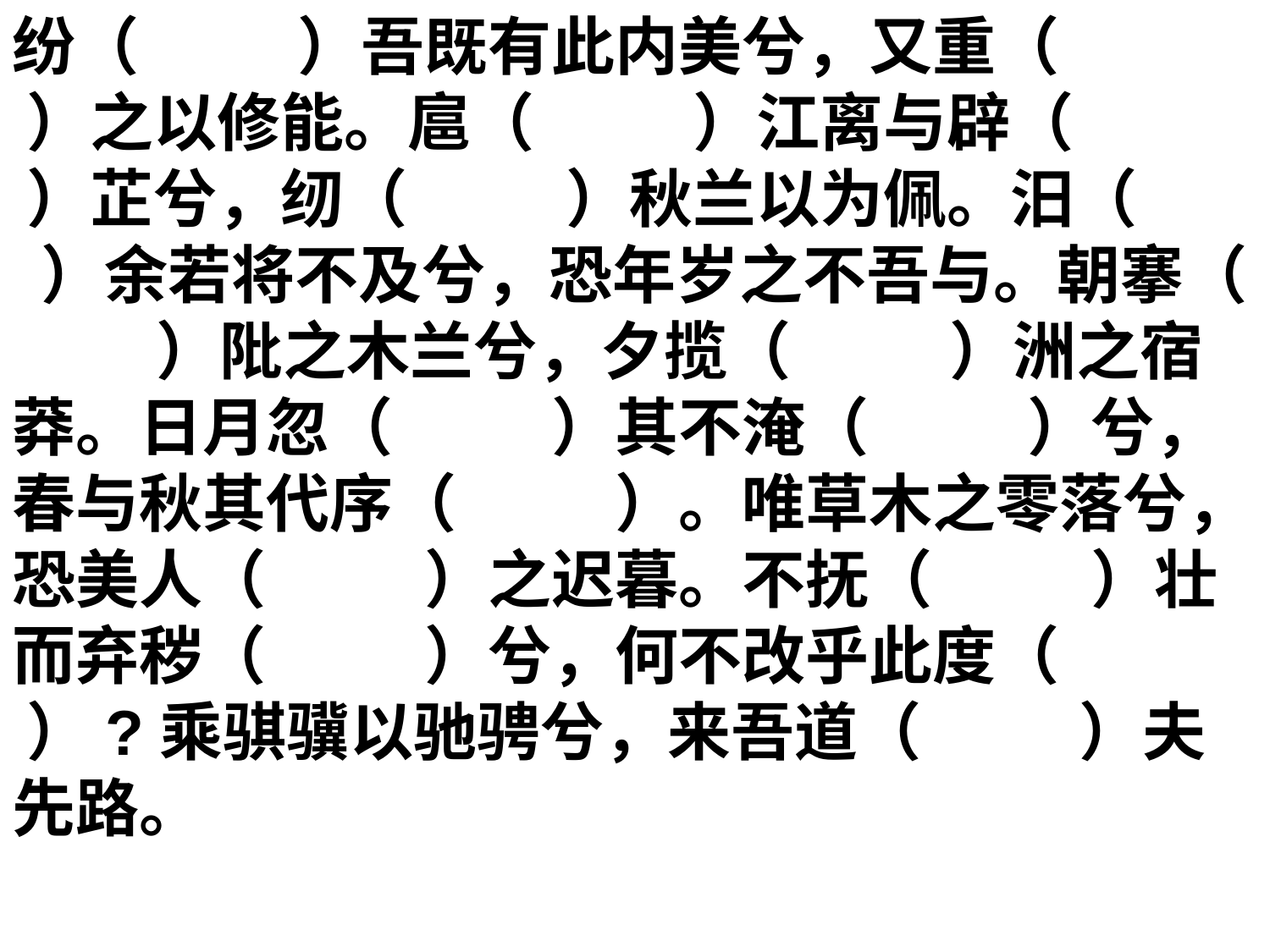

纷（           ）吾既有此内美兮，又重（           ）之以修能。扈（           ）江离与辟（           ）芷兮，纫（           ）秋兰以为佩。汨（           ）余若将不及兮，恐年岁之不吾与。朝搴（           ）阰之木兰兮，夕揽（           ）洲之宿莽。日月忽（           ）其不淹（           ）兮，春与秋其代序（           ）。唯草木之零落兮，恐美人（           ）之迟暮。不抚（           ）壮而弃秽（           ）兮，何不改乎此度（           ）?乘骐骥以驰骋兮，来吾道（           ）夫先路。